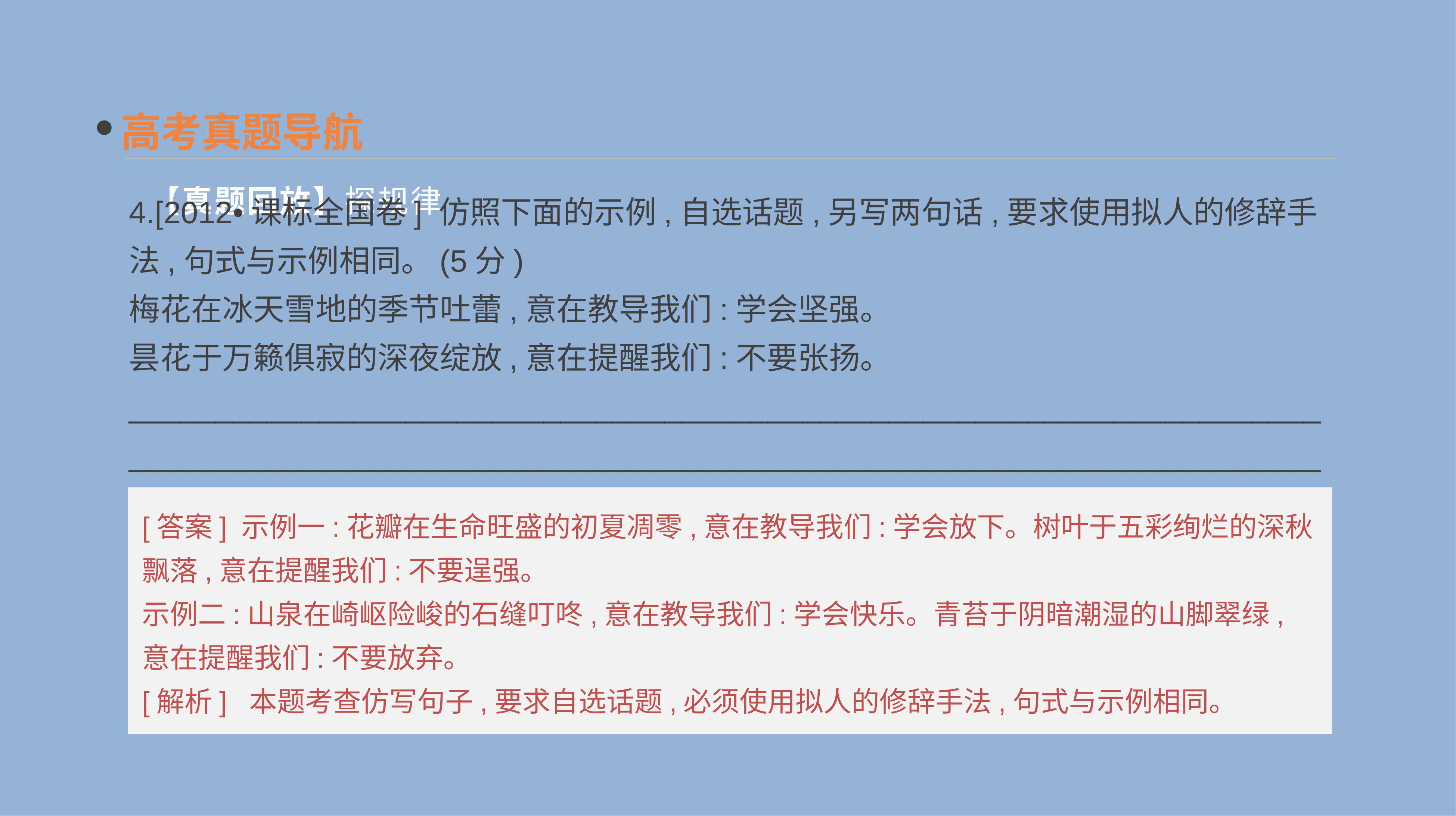

高考真题导航

4.[2012•课标全国卷] 仿照下面的示例,自选话题,另写两句话,要求使用拟人的修辞手法,句式与示例相同。(5分)
梅花在冰天雪地的季节吐蕾,意在教导我们:学会坚强。
昙花于万籁俱寂的深夜绽放,意在提醒我们:不要张扬。
____________________________________________________________________________________________________________________________________________________________________________
【真题回放】探规律

[答案] 示例一:花瓣在生命旺盛的初夏凋零,意在教导我们:学会放下。树叶于五彩绚烂的深秋飘落,意在提醒我们:不要逞强。
示例二:山泉在崎岖险峻的石缝叮咚,意在教导我们:学会快乐。青苔于阴暗潮湿的山脚翠绿,意在提醒我们:不要放弃。
[解析]  本题考查仿写句子,要求自选话题,必须使用拟人的修辞手法,句式与示例相同。